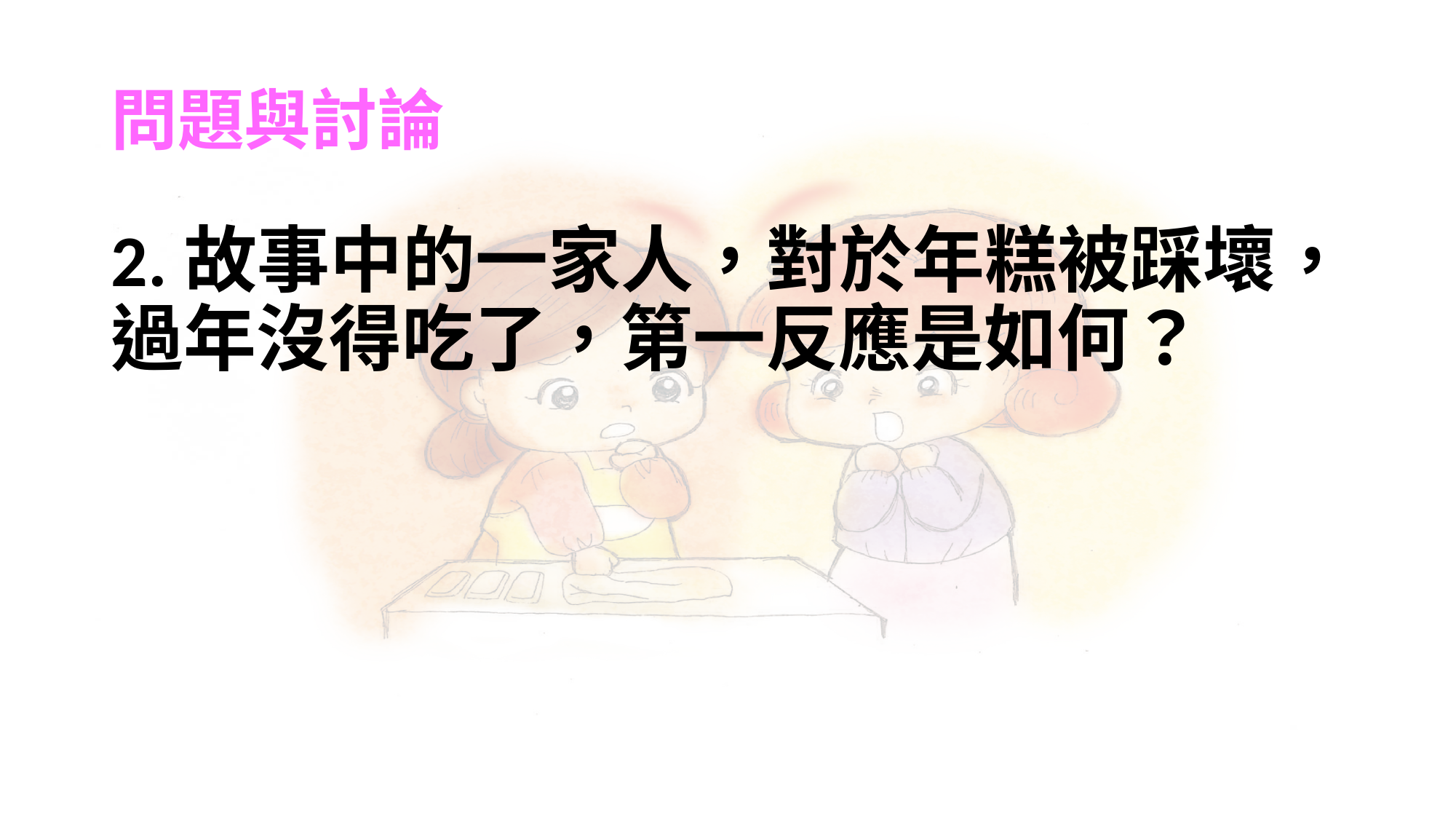

# 問題與討論
2.故事中的一家人，對於年糕被踩壞，過年沒得吃了，第一反應是如何？